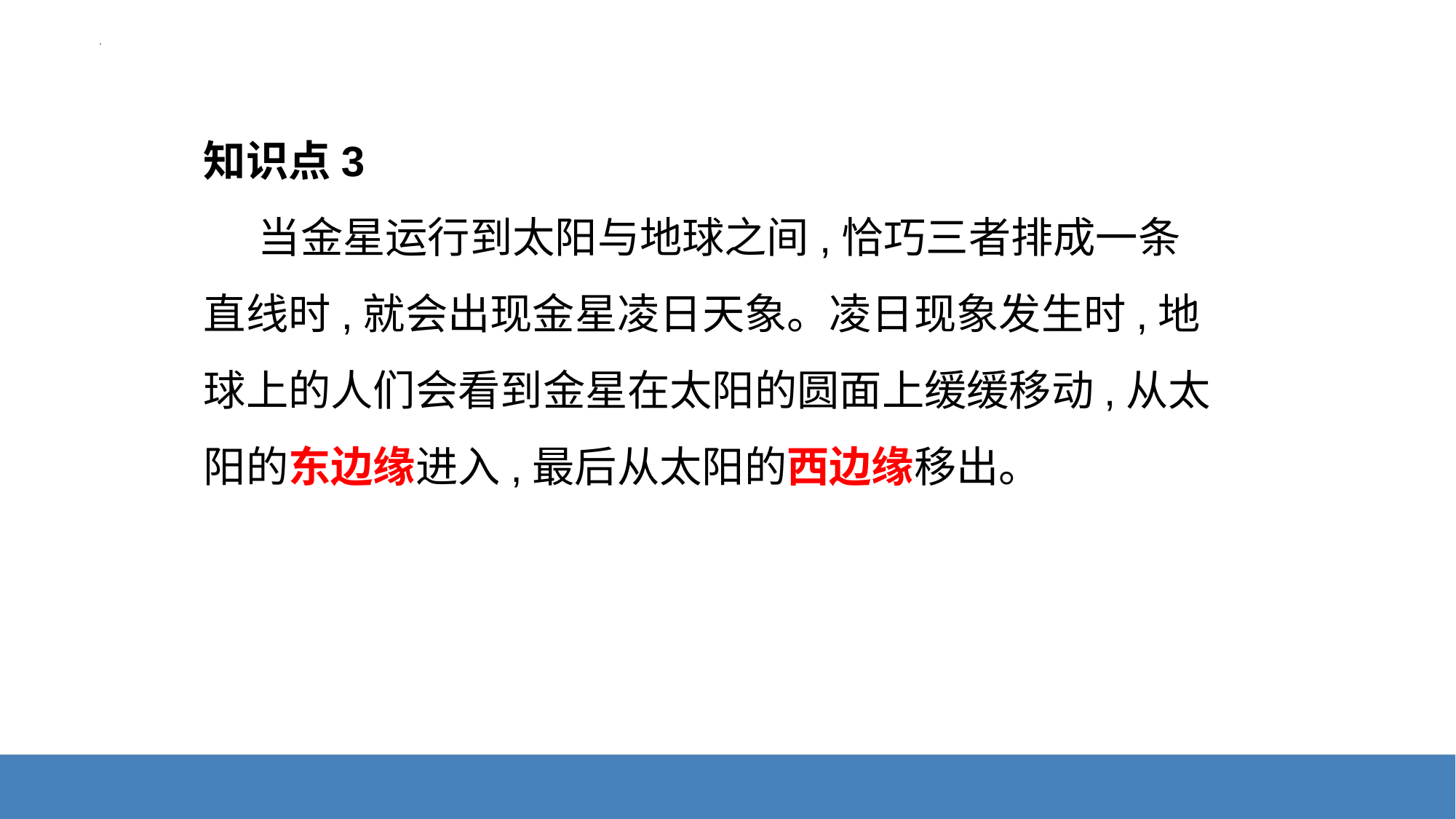

知识点3
当金星运行到太阳与地球之间,恰巧三者排成一条直线时,就会出现金星凌日天象。凌日现象发生时,地球上的人们会看到金星在太阳的圆面上缓缓移动,从太阳的东边缘进入,最后从太阳的西边缘移出。